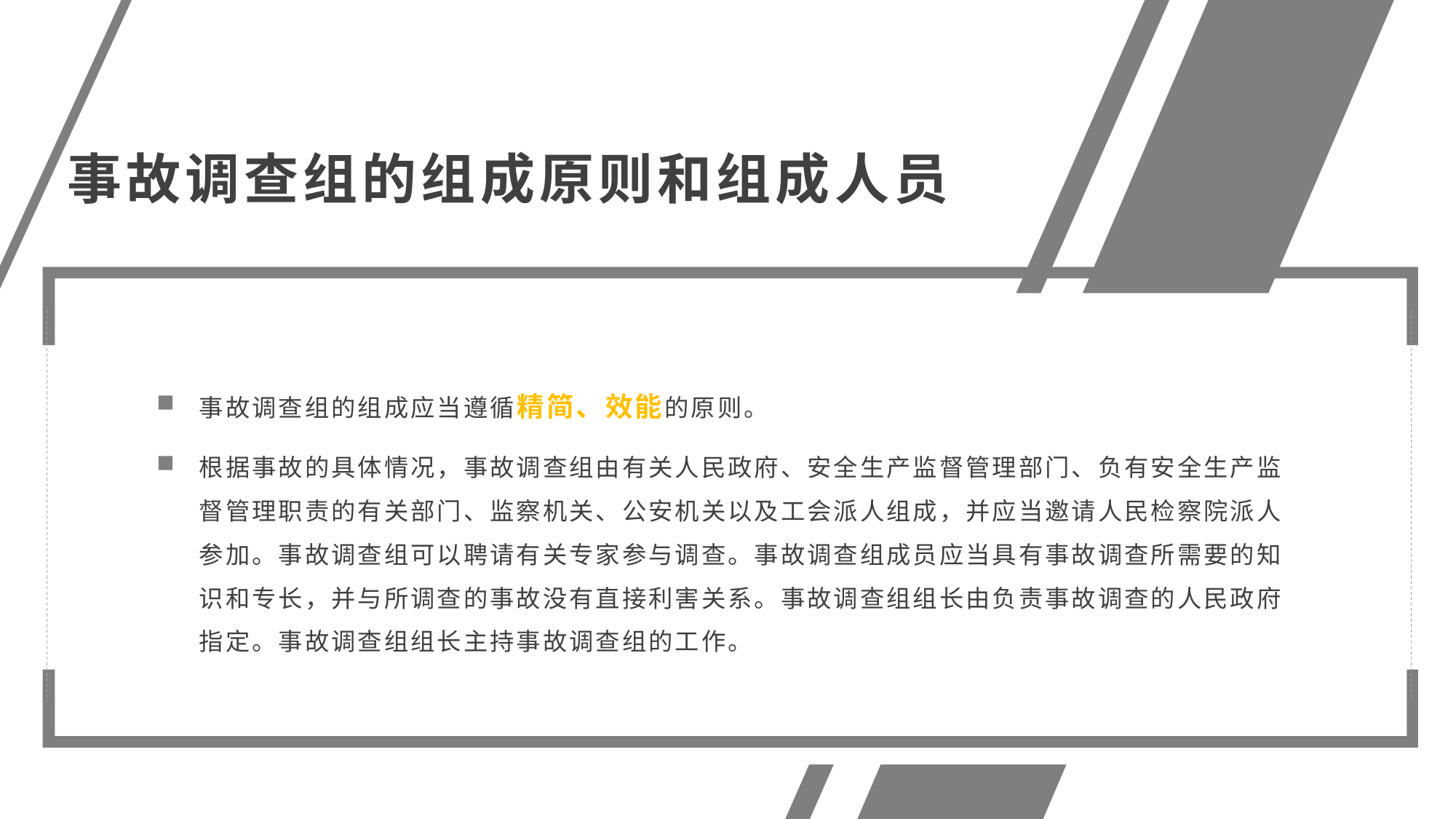

事故调查组的组成原则和组成人员

事故调查组的组成应当遵循精简、效能的原则。
根据事故的具体情况，事故调查组由有关人民政府、安全生产监督管理部门、负有安全生产监督管理职责的有关部门、监察机关、公安机关以及工会派人组成，并应当邀请人民检察院派人参加。事故调查组可以聘请有关专家参与调查。事故调查组成员应当具有事故调查所需要的知识和专长，并与所调查的事故没有直接利害关系。事故调查组组长由负责事故调查的人民政府指定。事故调查组组长主持事故调查组的工作。